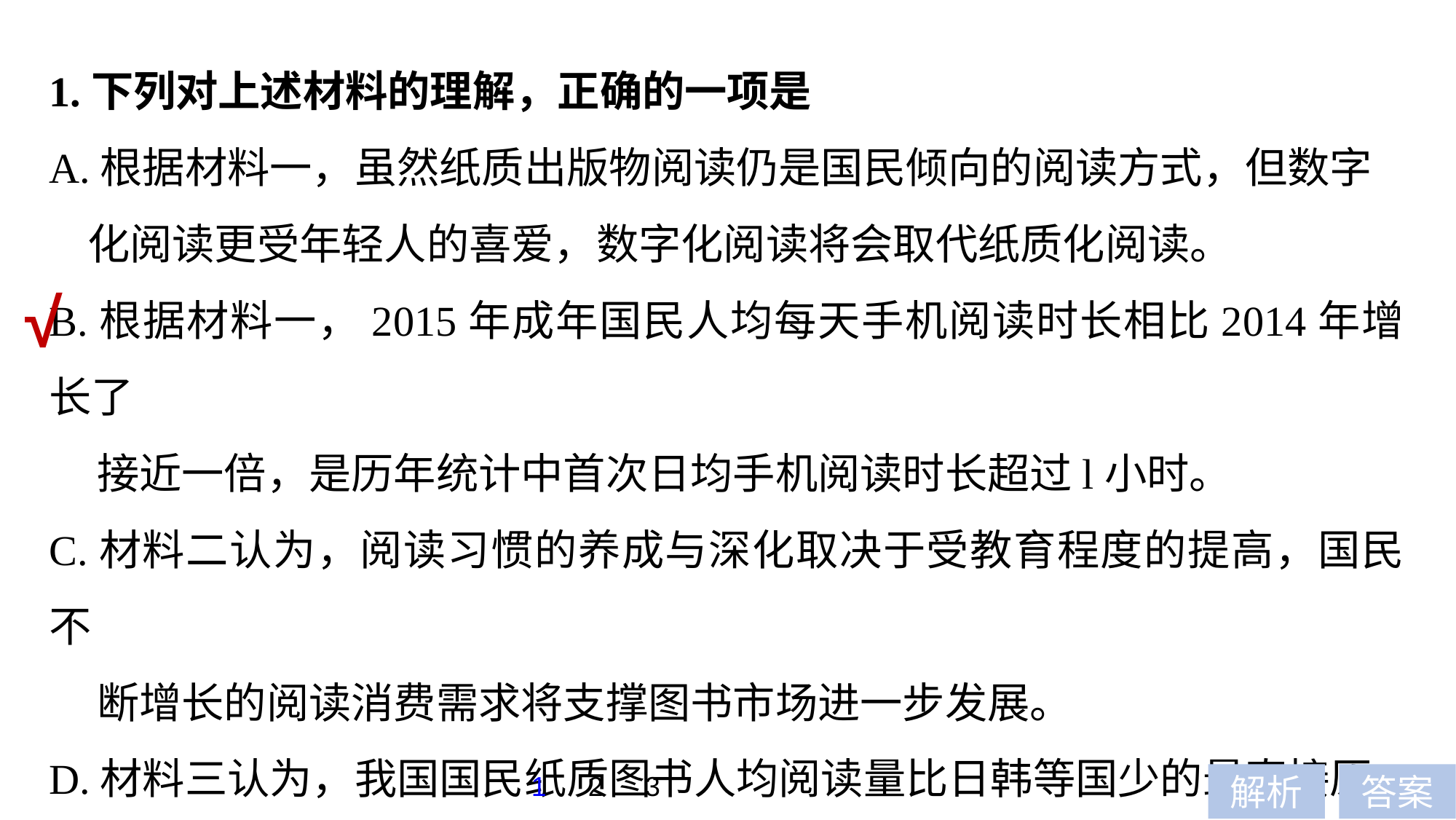

1.下列对上述材料的理解，正确的一项是
A.根据材料一，虽然纸质出版物阅读仍是国民倾向的阅读方式，但数字
   化阅读更受年轻人的喜爱，数字化阅读将会取代纸质化阅读。
B.根据材料一，2015年成年国民人均每天手机阅读时长相比2014年增长了
    接近一倍，是历年统计中首次日均手机阅读时长超过l小时。
C.材料二认为，阅读习惯的养成与深化取决于受教育程度的提高，国民不
    断增长的阅读消费需求将支撑图书市场进一步发展。
D.材料三认为，我国国民纸质图书人均阅读量比日韩等国少的最直接原
    因，是中国人的工作强度全世界最大，导致国民没有时间读书。
√
1
2
3
解析
答案